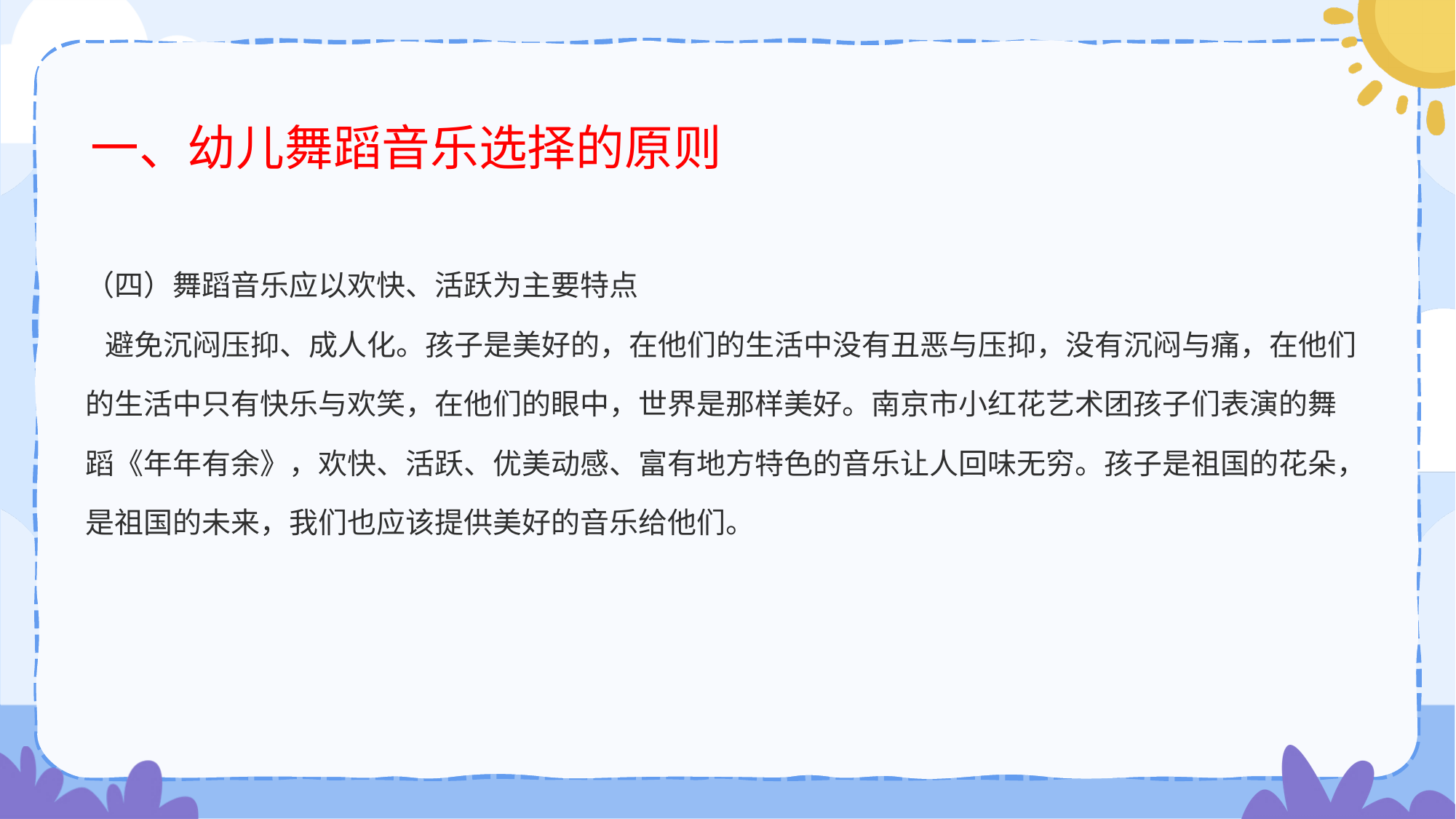

# 一、幼儿舞蹈音乐选择的原则
（四）舞蹈音乐应以欢快、活跃为主要特点
   避免沉闷压抑、成人化。孩子是美好的，在他们的生活中没有丑恶与压抑，没有沉闷与痛，在他们的生活中只有快乐与欢笑，在他们的眼中，世界是那样美好。南京市小红花艺术团孩子们表演的舞蹈《年年有余》，欢快、活跃、优美动感、富有地方特色的音乐让人回味无穷。孩子是祖国的花朵，是祖国的未来，我们也应该提供美好的音乐给他们。